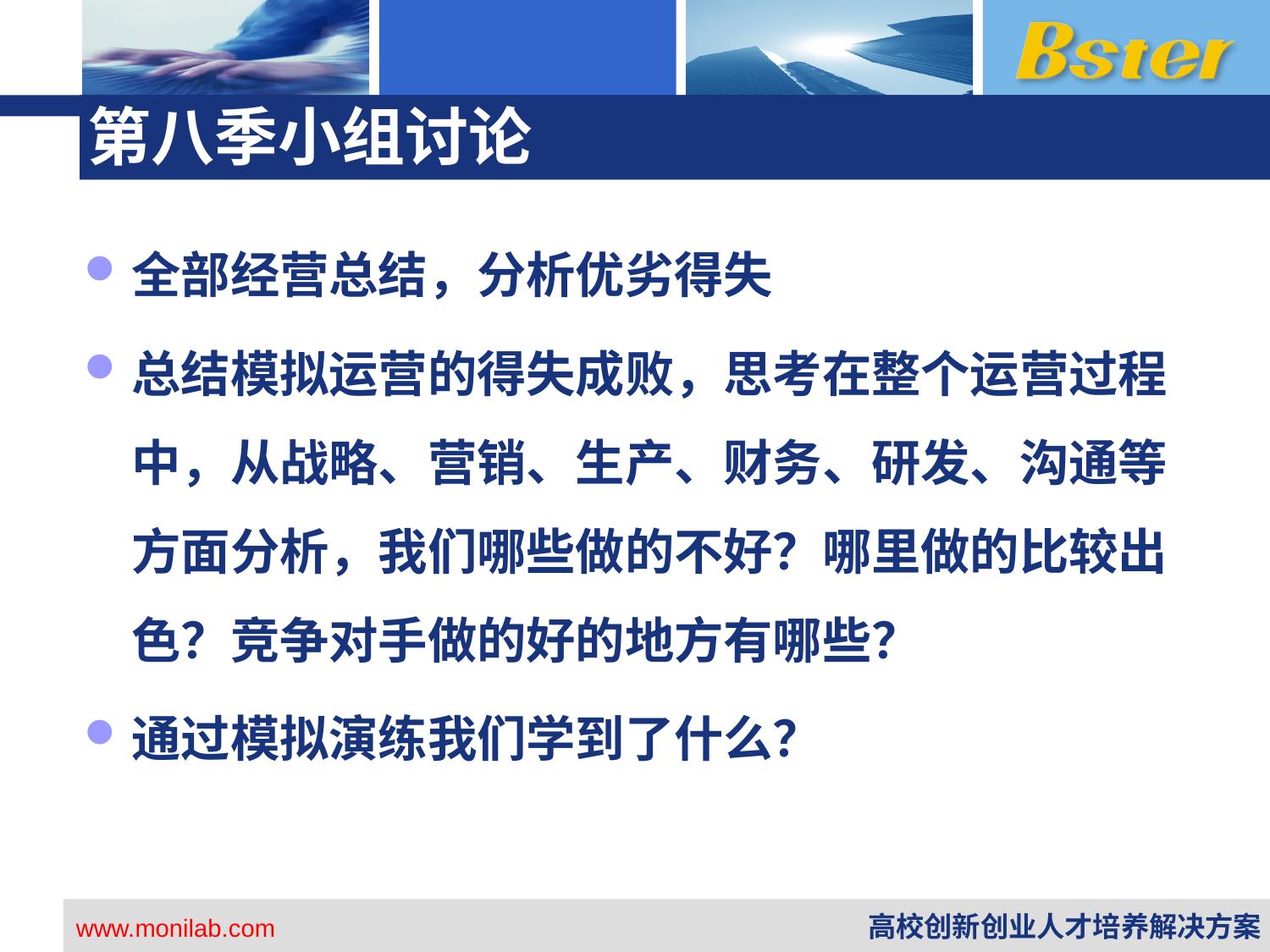

# 第八季小组讨论
全部经营总结，分析优劣得失
总结模拟运营的得失成败，思考在整个运营过程中，从战略、营销、生产、财务、研发、沟通等方面分析，我们哪些做的不好？哪里做的比较出色？竞争对手做的好的地方有哪些？
通过模拟演练我们学到了什么？